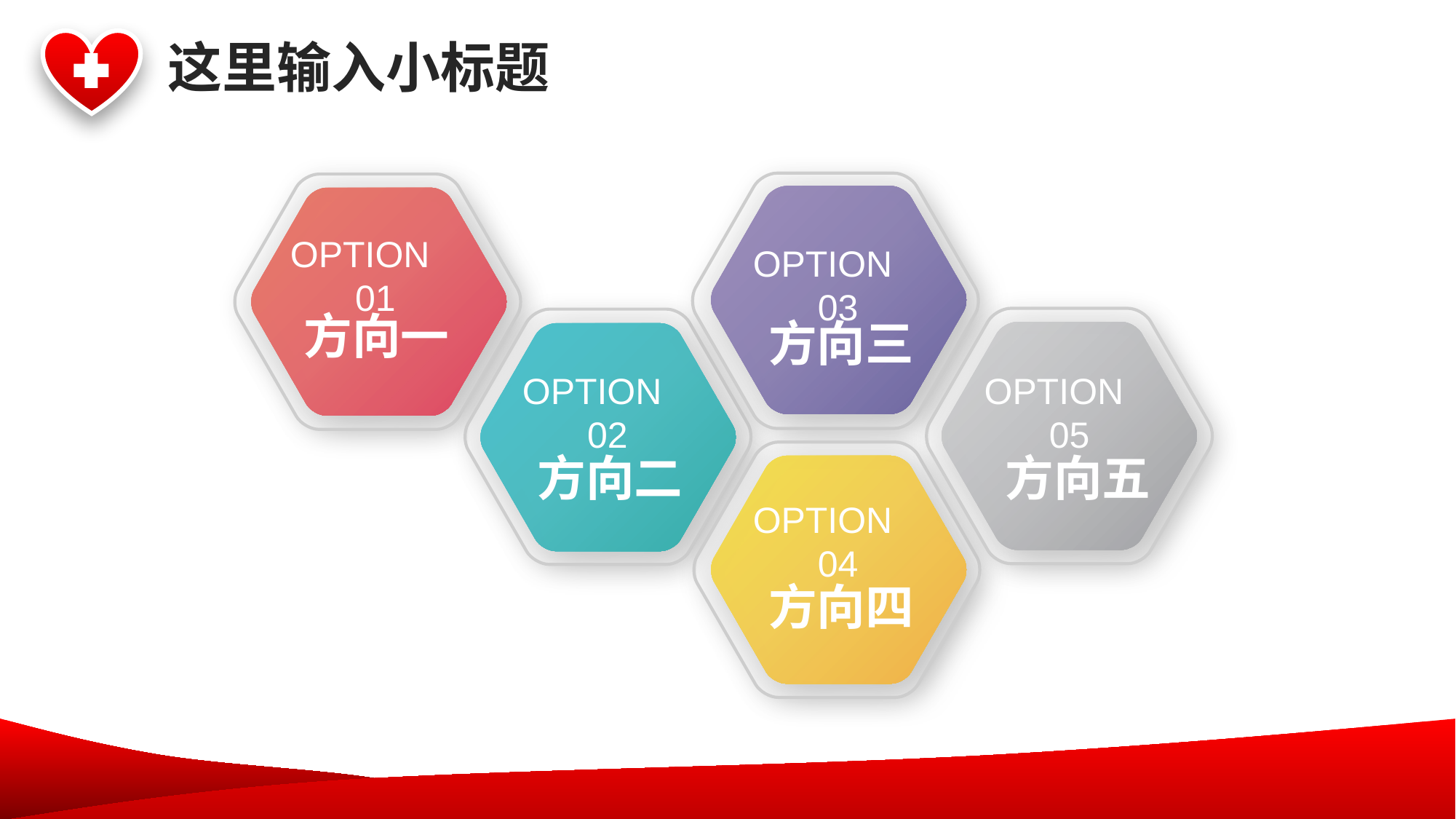

这里输入小标题

OPTION    03
方向三

OPTION    01
方向一

OPTION    05
方向五

OPTION    02
方向二

OPTION    04
方向四